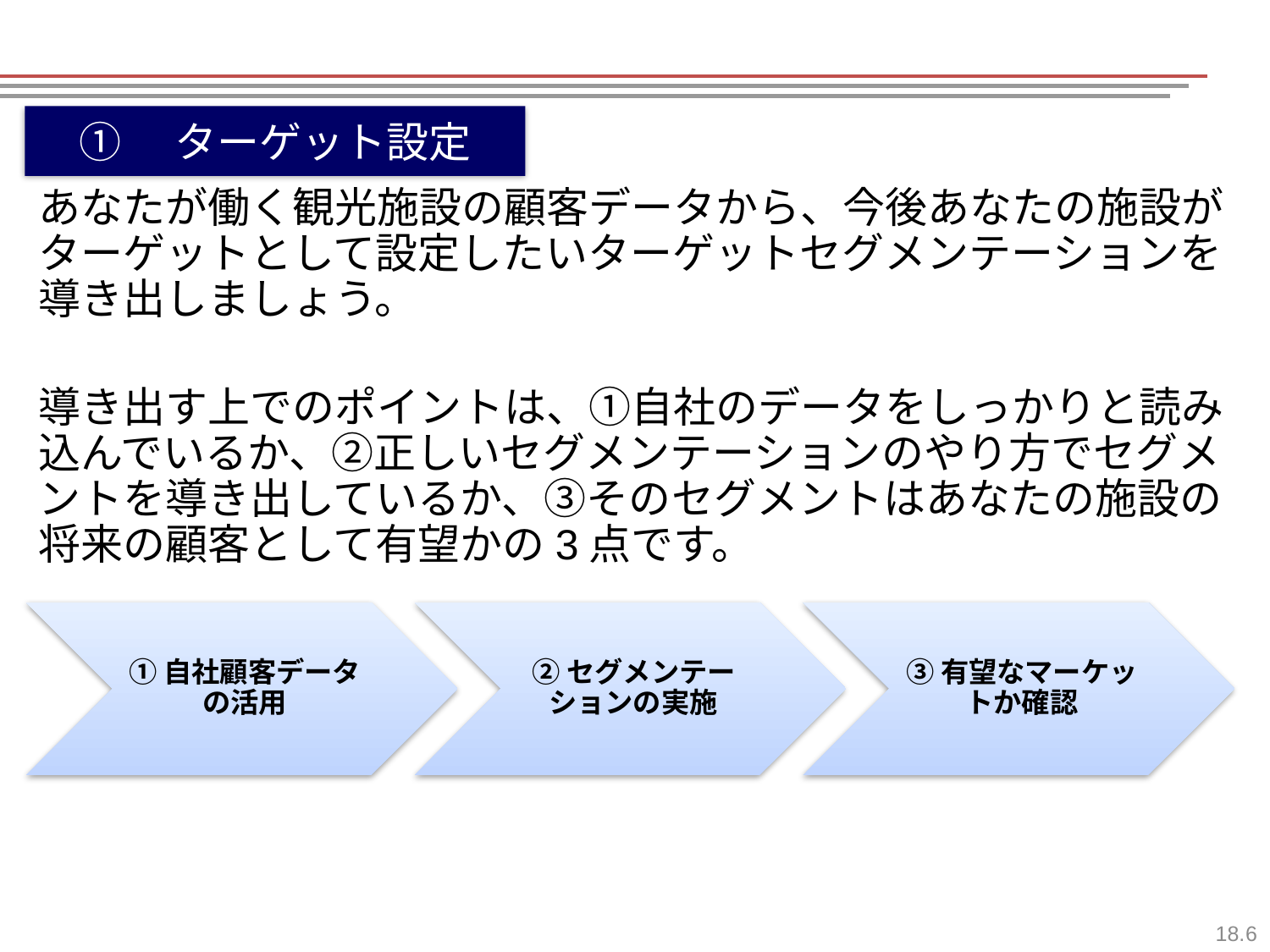

①　ターゲット設定
あなたが働く観光施設の顧客データから、今後あなたの施設がターゲットとして設定したいターゲットセグメンテーションを導き出しましょう。

導き出す上でのポイントは、①自社のデータをしっかりと読み込んでいるか、②正しいセグメンテーションのやり方でセグメントを導き出しているか、③そのセグメントはあなたの施設の将来の顧客として有望かの3点です。
①自社顧客データの活用
②セグメンテーションの実施
③有望なマーケットか確認
6